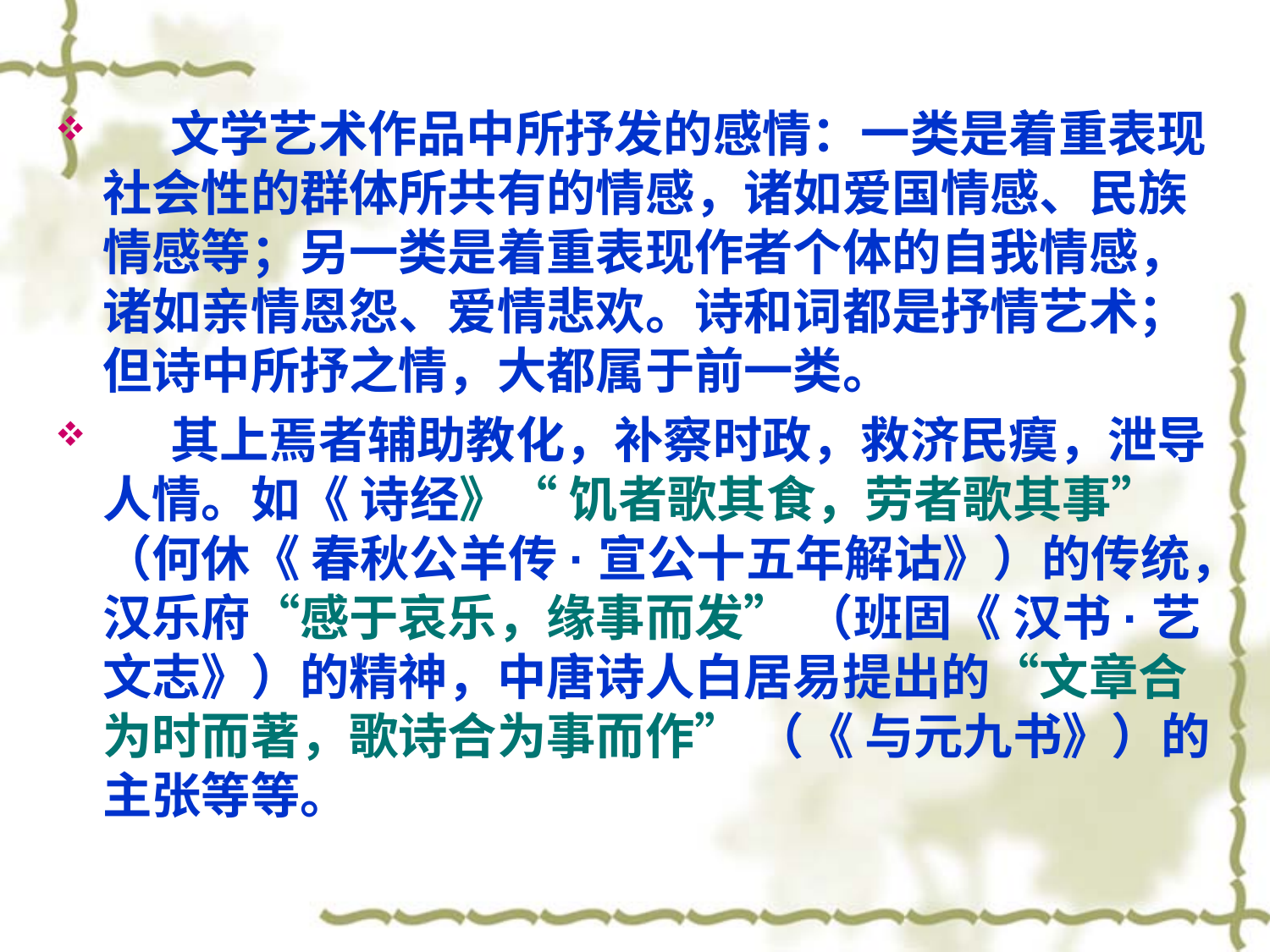

#
     文学艺术作品中所抒发的感情：一类是着重表现社会性的群体所共有的情感，诸如爱国情感、民族情感等；另一类是着重表现作者个体的自我情感，诸如亲情恩怨、爱情悲欢。诗和词都是抒情艺术；但诗中所抒之情，大都属于前一类。
     其上焉者辅助教化，补察时政，救济民瘼，泄导人情。如《 诗经》“ 饥者歌其食，劳者歌其事” （何休《 春秋公羊传·宣公十五年解诂》）的传统，汉乐府“感于哀乐，缘事而发” （班固《 汉书·艺文志》）的精神，中唐诗人白居易提出的“文章合为时而著，歌诗合为事而作” （《 与元九书》）的主张等等。